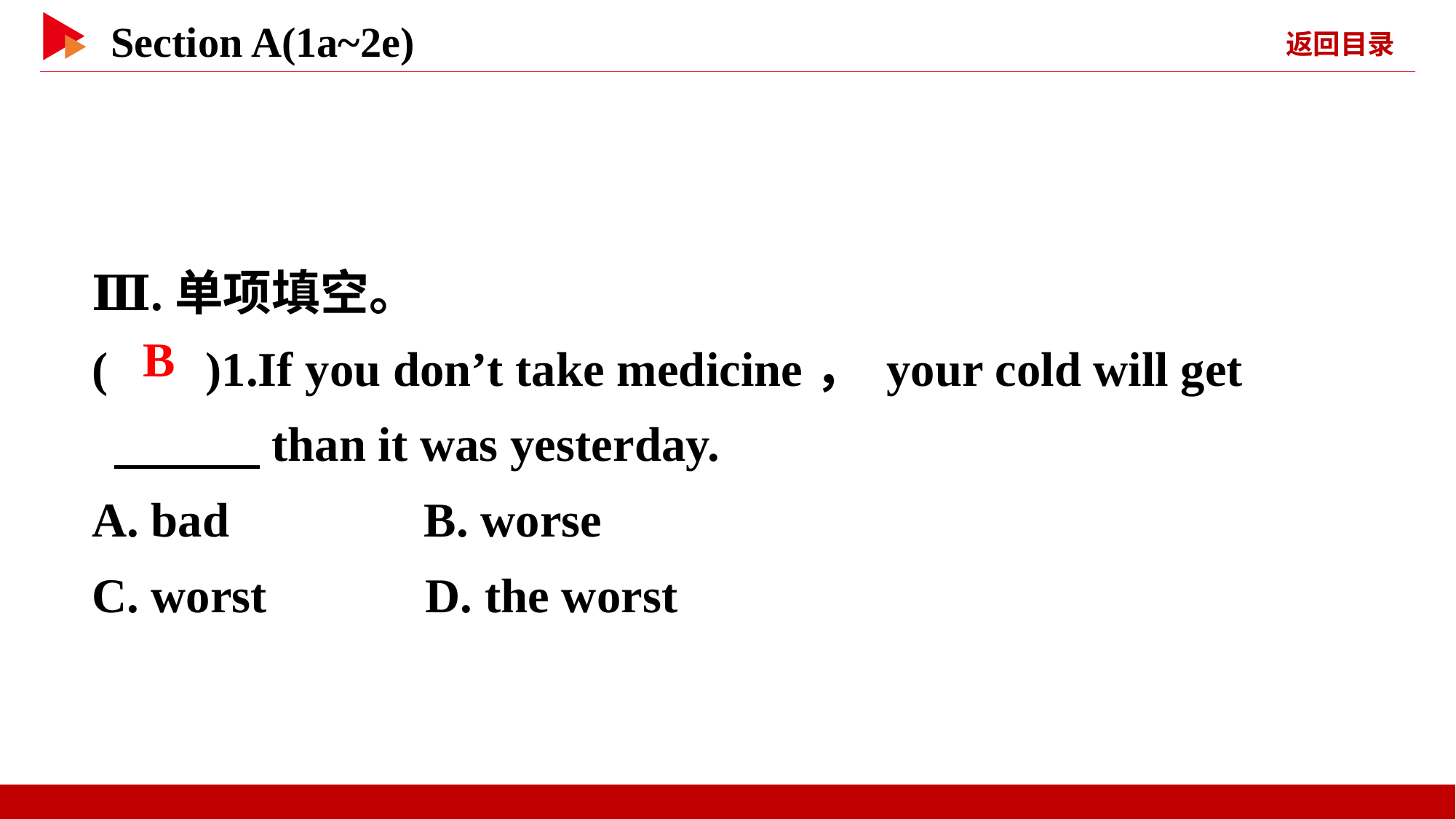

Ⅲ.单项填空。
(        )1.If you don’t take medicine， your cold will get
 　　　than it was yesterday.
A. bad                B. worse
C. worst             D. the worst
   B